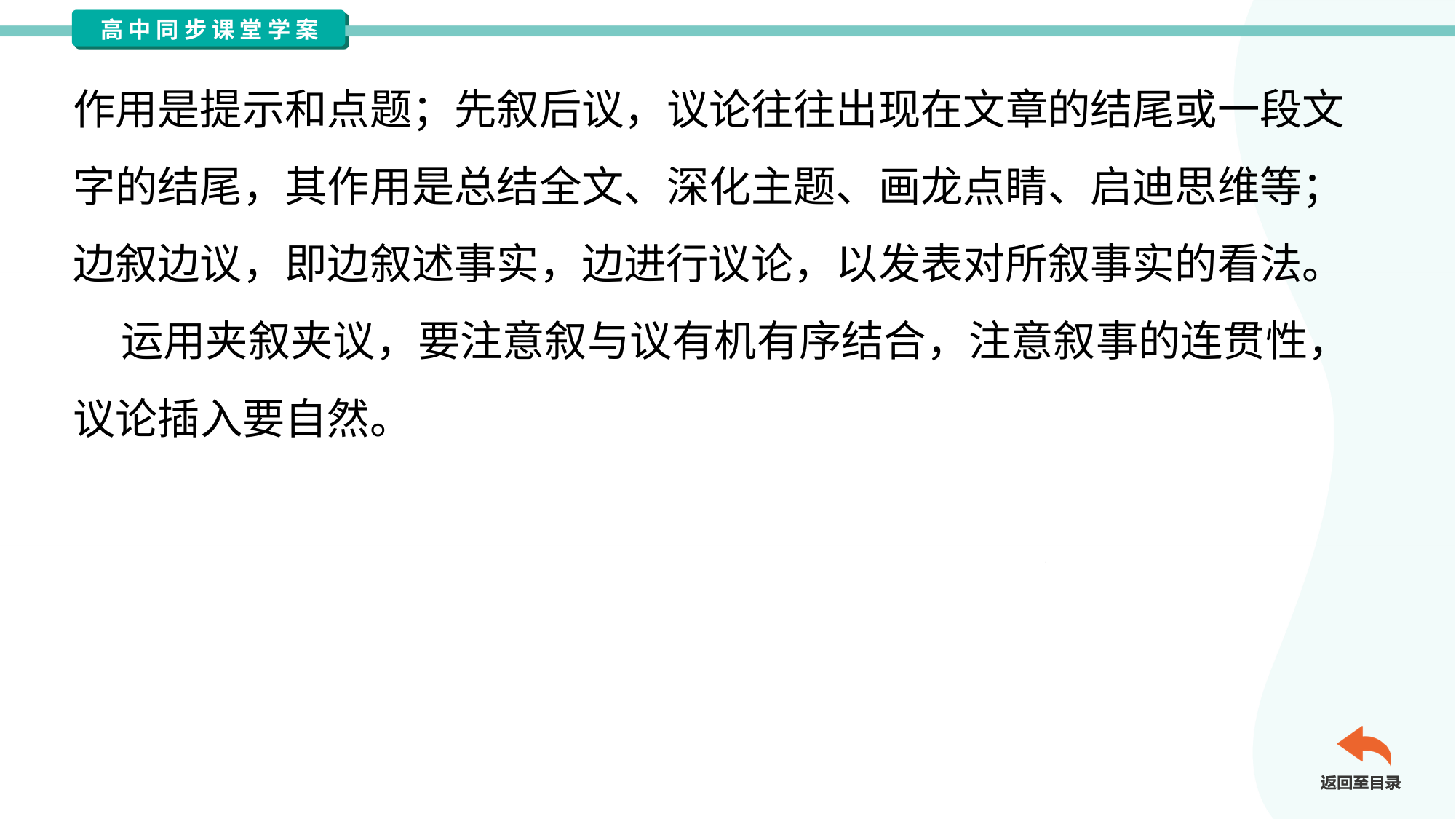

作用是提示和点题；先叙后议，议论往往出现在文章的结尾或一段文
字的结尾，其作用是总结全文、深化主题、画龙点睛、启迪思维等；
边叙边议，即边叙述事实，边进行议论，以发表对所叙事实的看法。
    运用夹叙夹议，要注意叙与议有机有序结合，注意叙事的连贯性，
议论插入要自然。